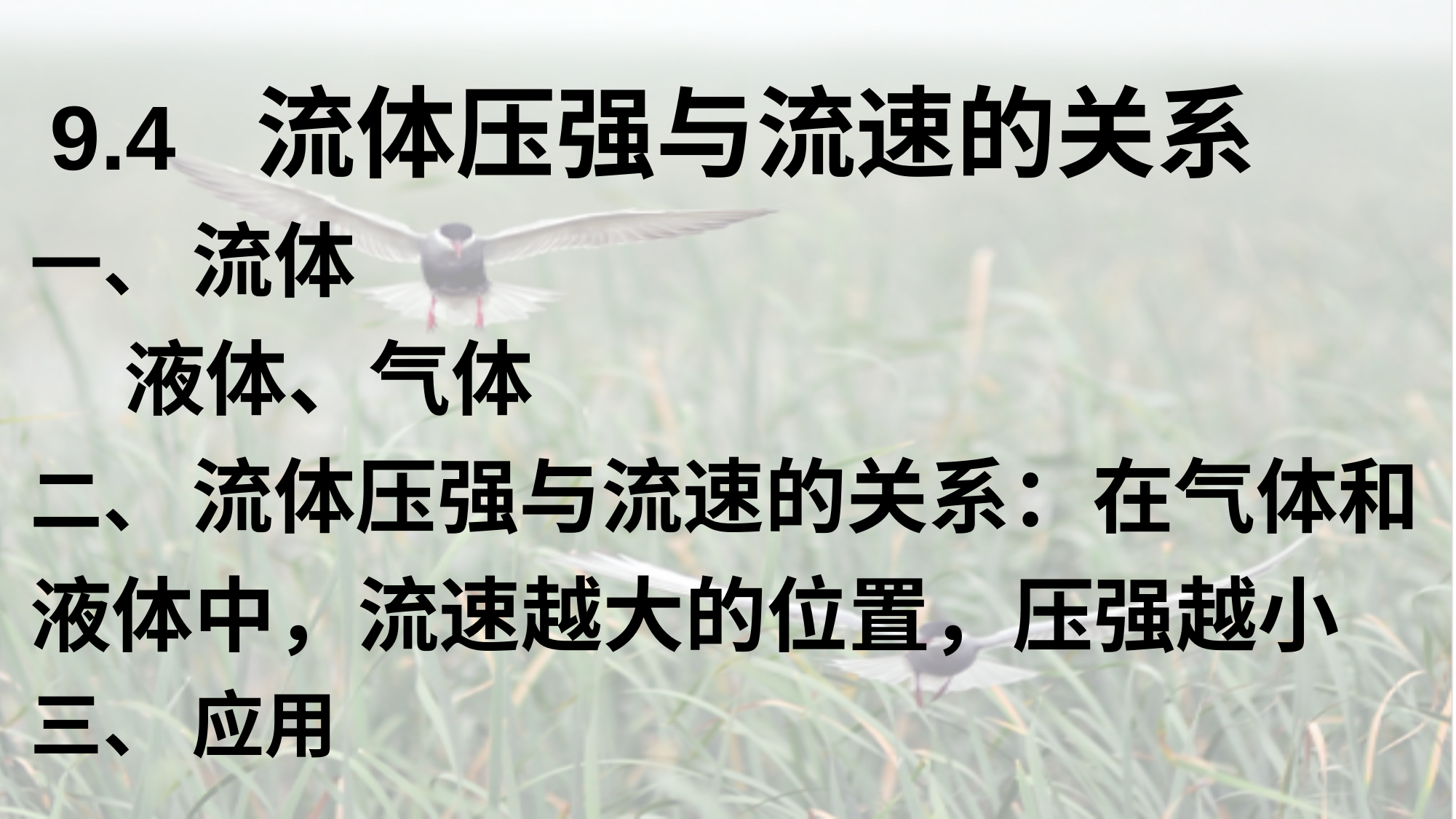

9.4  流体压强与流速的关系
一、 流体    液体、气体
二、 流体压强与流速的关系：在气体和液体中，流速越大的位置，压强越小
三、 应用